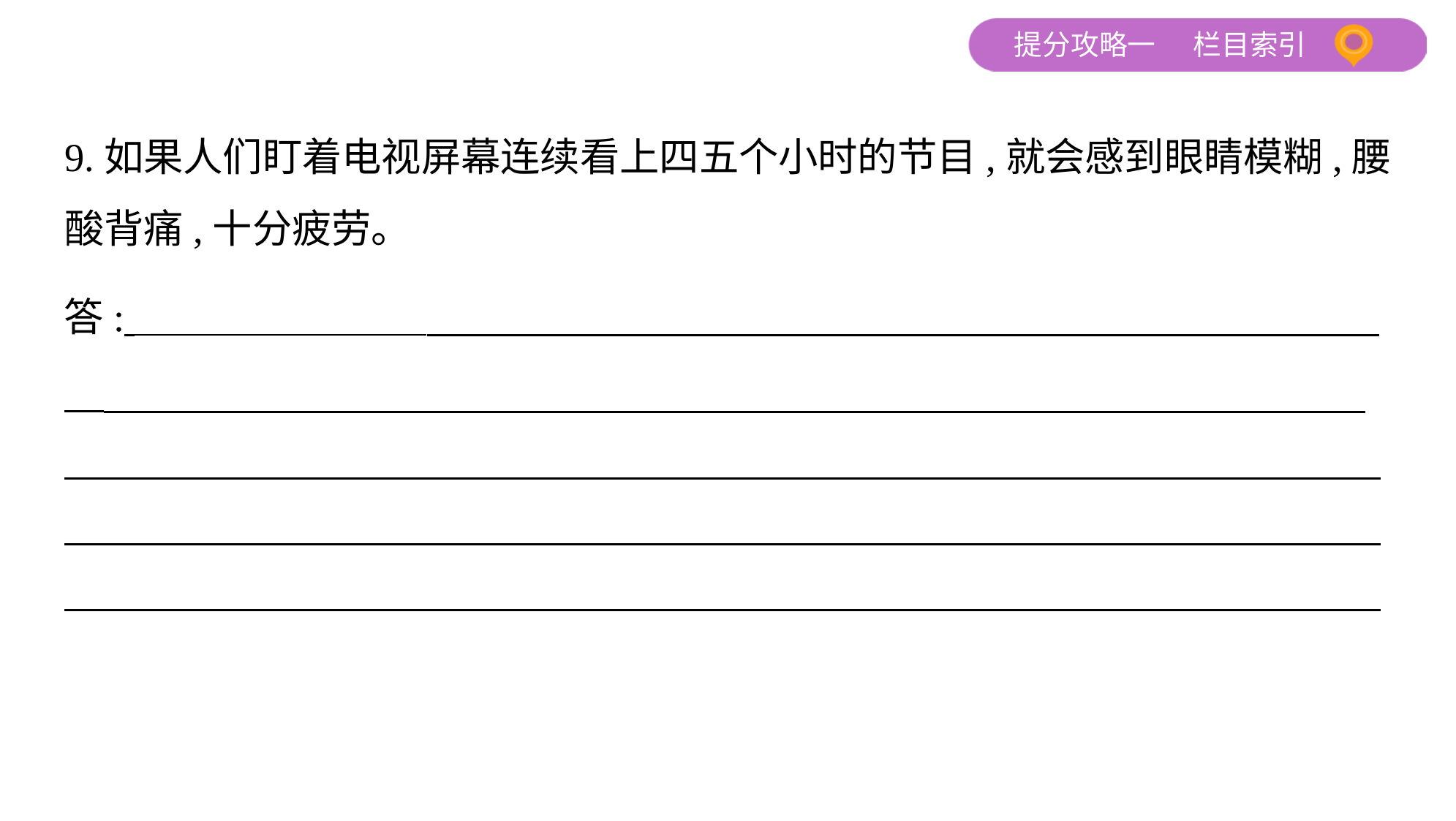

9.如果人们盯着电视屏幕连续看上四五个小时的节目,就会感到眼睛模糊,腰
酸背痛,十分疲劳。
答: